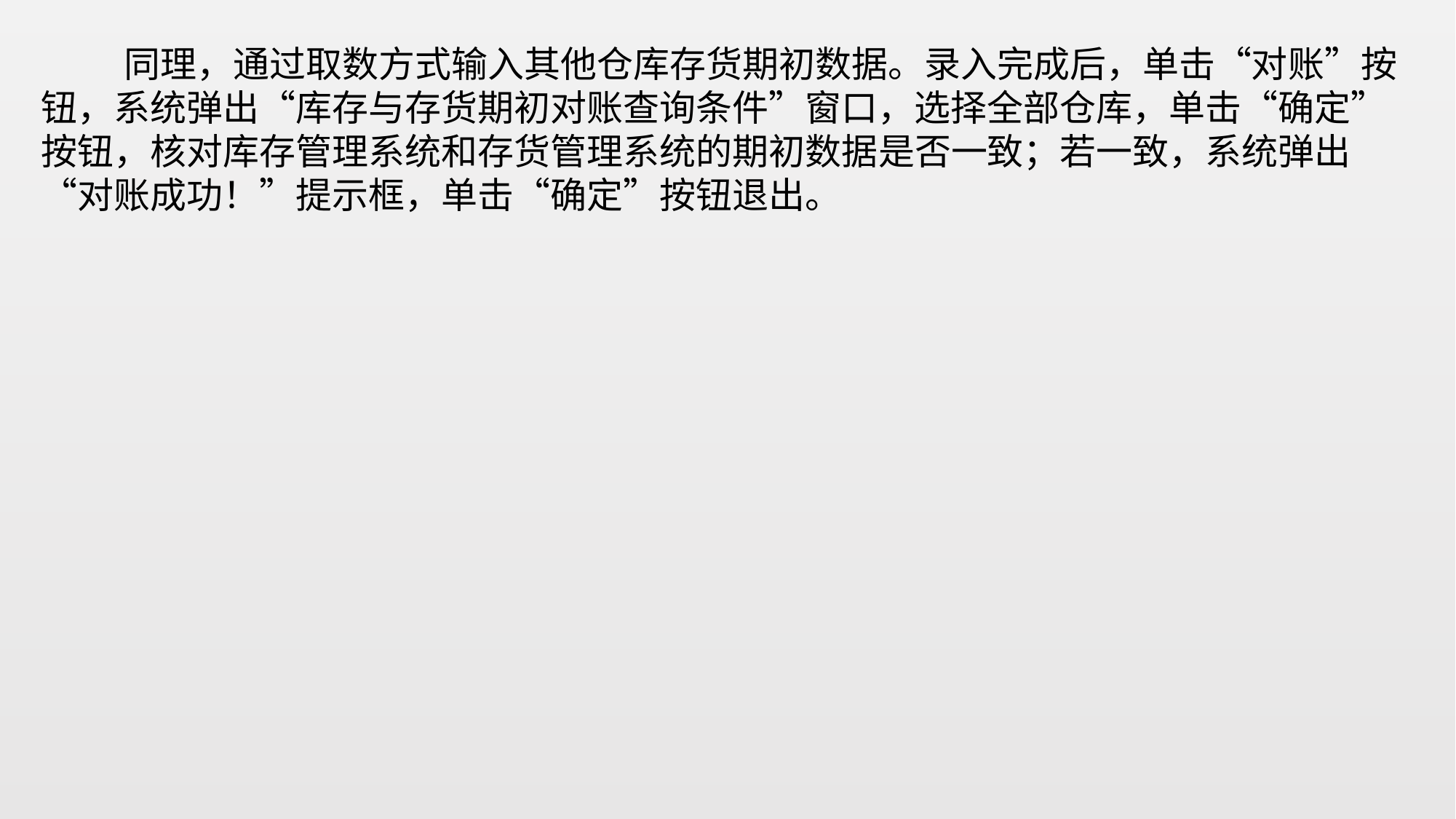

同理，通过取数方式输入其他仓库存货期初数据。录入完成后，单击“对账”按钮，系统弹出“库存与存货期初对账查询条件”窗口，选择全部仓库，单击“确定”按钮，核对库存管理系统和存货管理系统的期初数据是否一致；若一致，系统弹出“对账成功！”提示框，单击“确定”按钮退出。